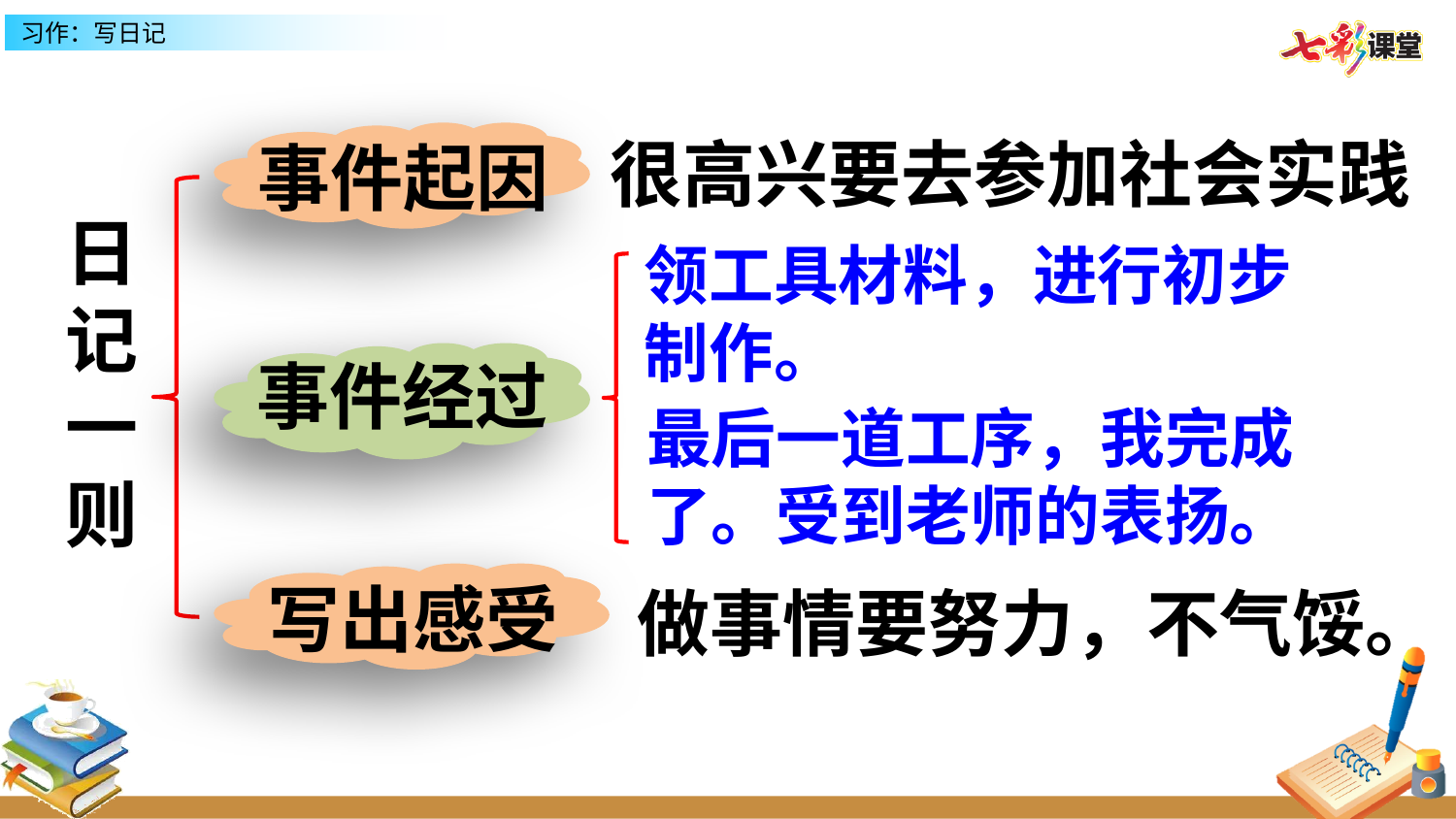

很高兴要去参加社会实践

事件起因

日记一则
领工具材料，进行初步制作。

事件经过
最后一道工序，我完成了。受到老师的表扬。

写出感受
做事情要努力，不气馁。